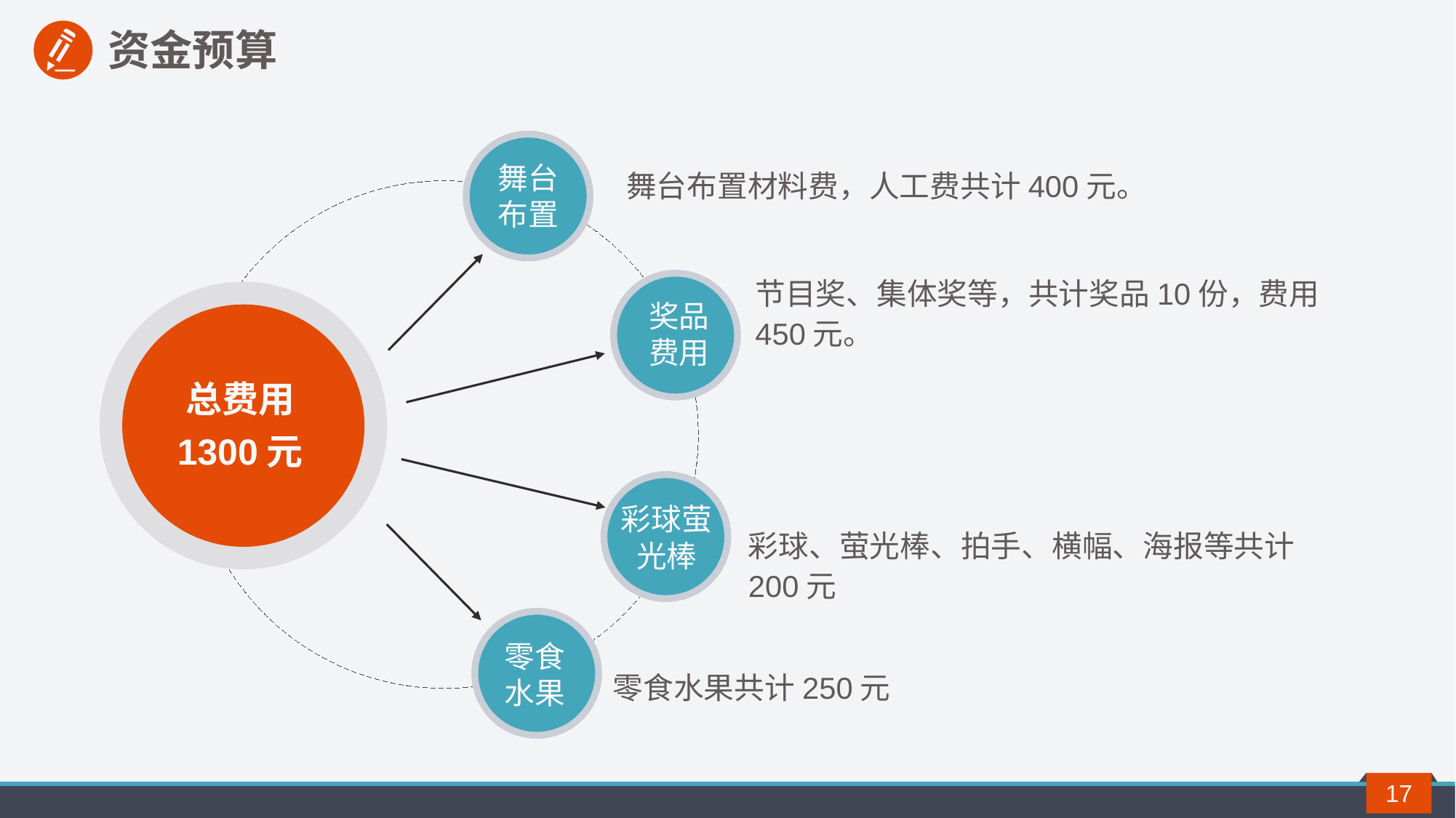

资金预算

舞台布置
舞台布置材料费，人工费共计400元。

节目奖、集体奖等，共计奖品10份，费用450元。

奖品费用

总费用
1300元

彩球萤光棒
彩球、萤光棒、拍手、横幅、海报等共计200元

零食水果
零食水果共计250元